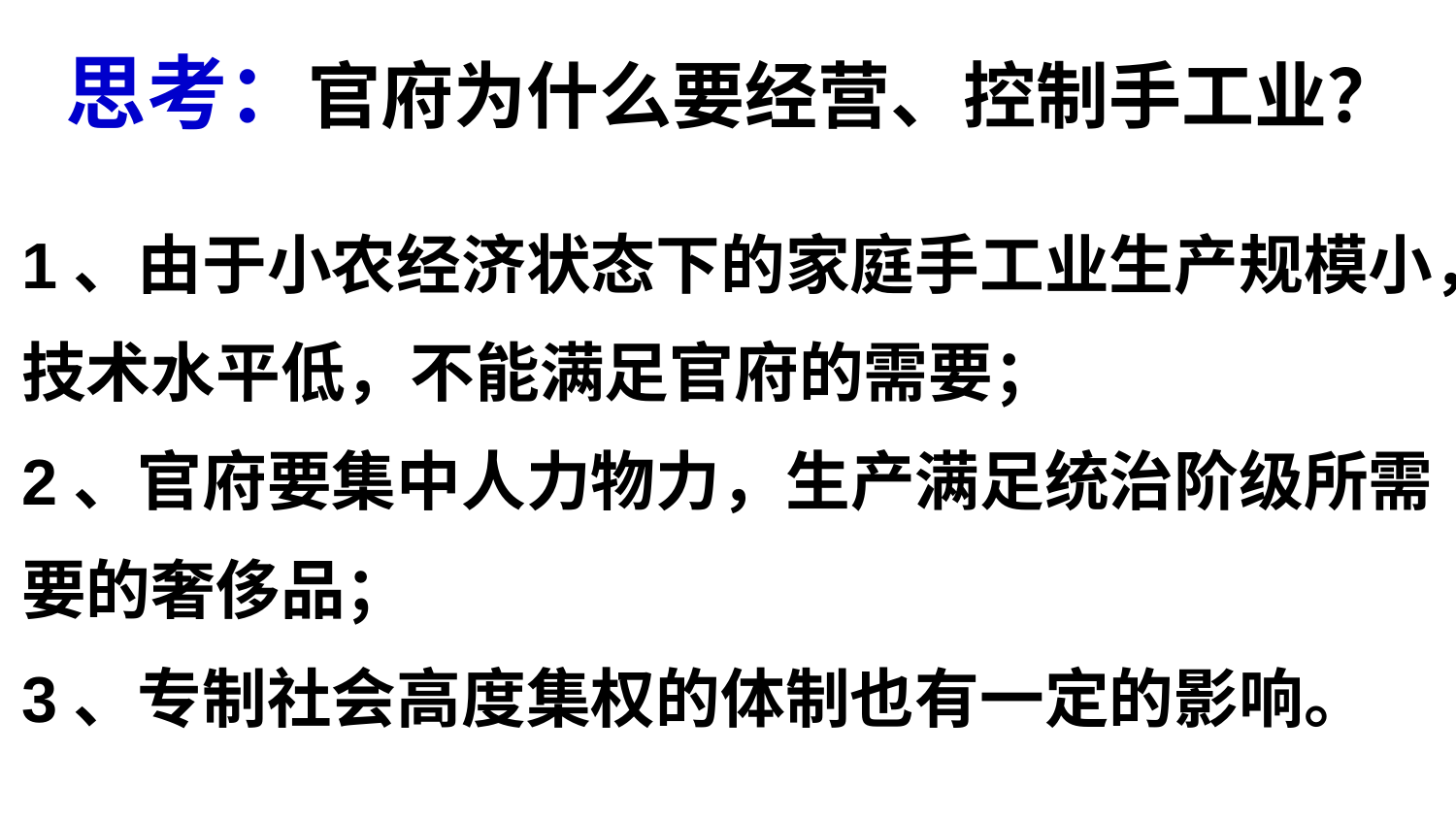

# 思考：官府为什么要经营、控制手工业？
1、由于小农经济状态下的家庭手工业生产规模小，技术水平低，不能满足官府的需要；
2、官府要集中人力物力，生产满足统治阶级所需要的奢侈品；
3、专制社会高度集权的体制也有一定的影响。